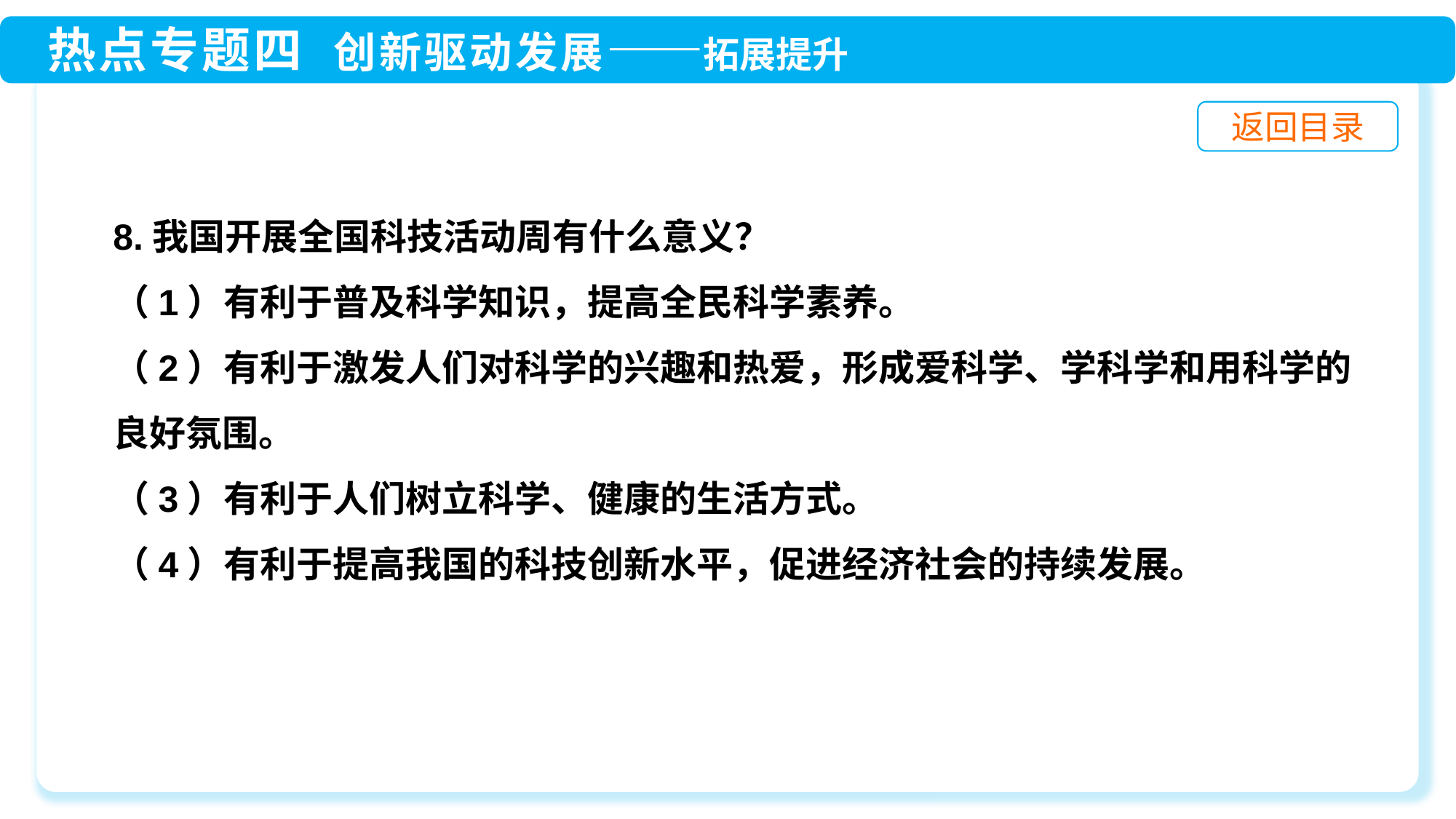

8.我国开展全国科技活动周有什么意义？
（1）有利于普及科学知识，提高全民科学素养。
（2）有利于激发人们对科学的兴趣和热爱，形成爱科学、学科学和用科学的良好氛围。
（3）有利于人们树立科学、健康的生活方式。
（4）有利于提高我国的科技创新水平，促进经济社会的持续发展。